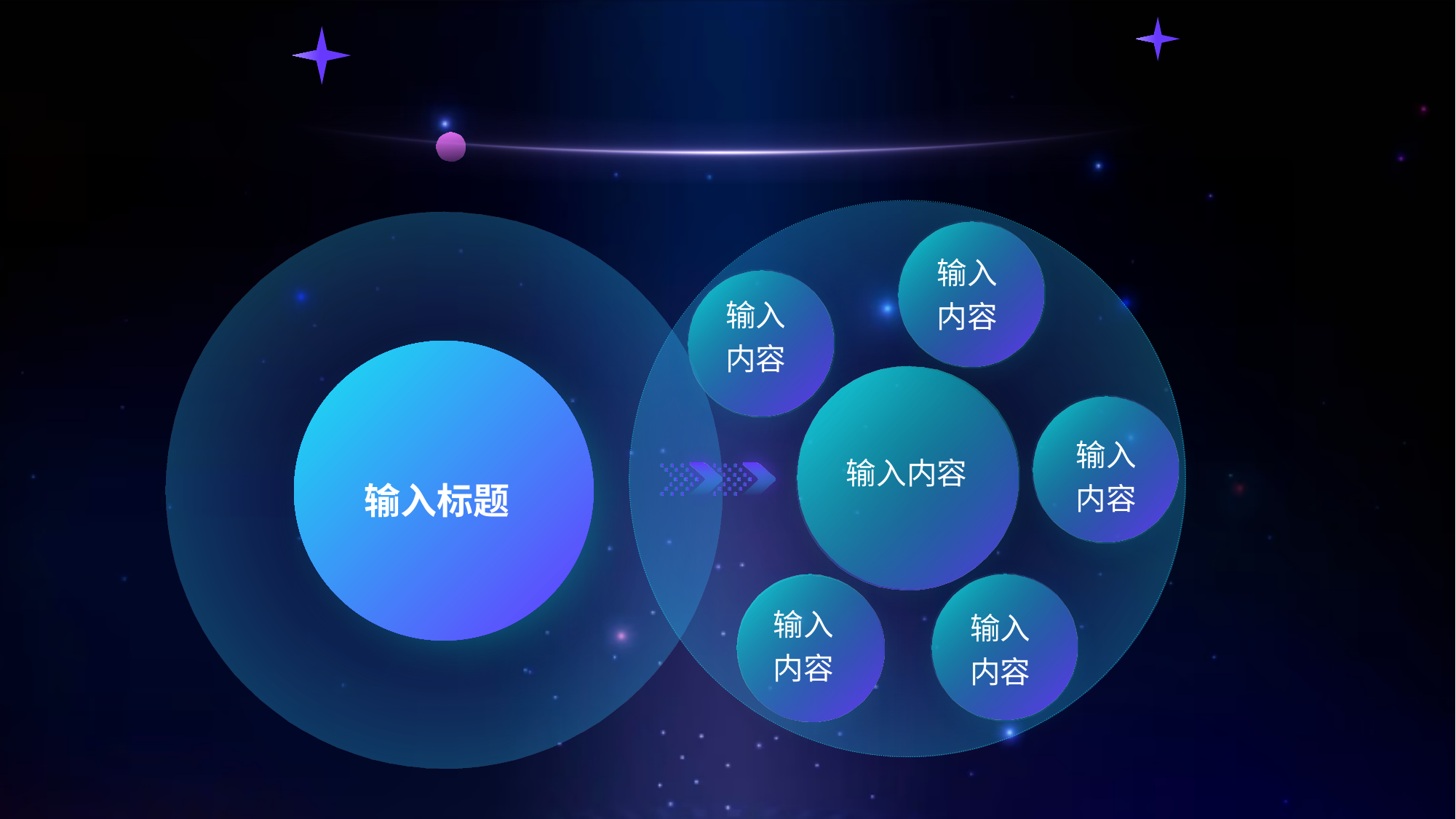

#

输入内容

输入内容

输入内容

输入内容

输入内容
输入内容

输入标题